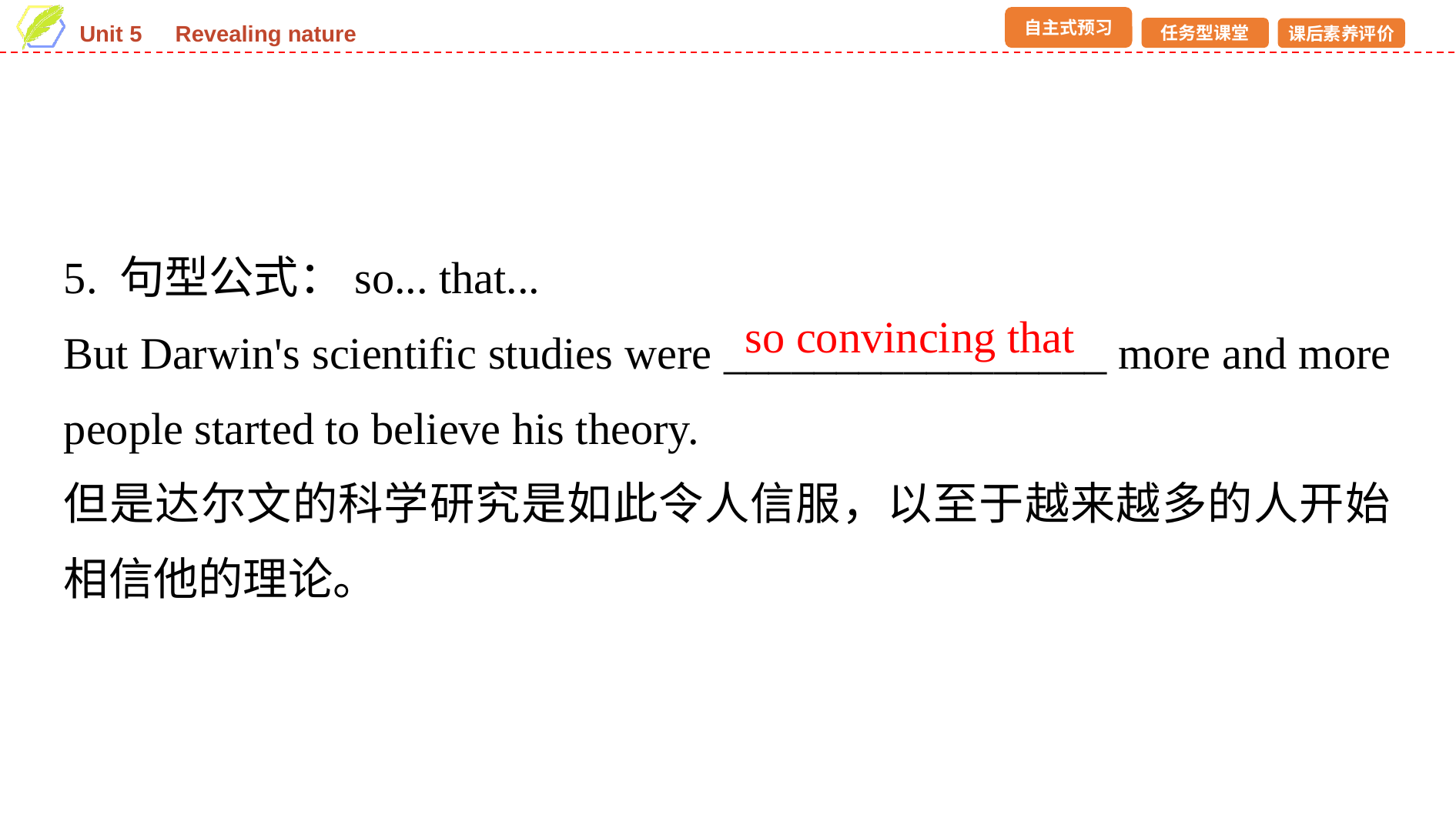

5. 句型公式：so... that...
But Darwin's scientific studies were _________________ more and more people started to believe his theory.
但是达尔文的科学研究是如此令人信服，以至于越来越多的人开始相信他的理论。
so convincing that